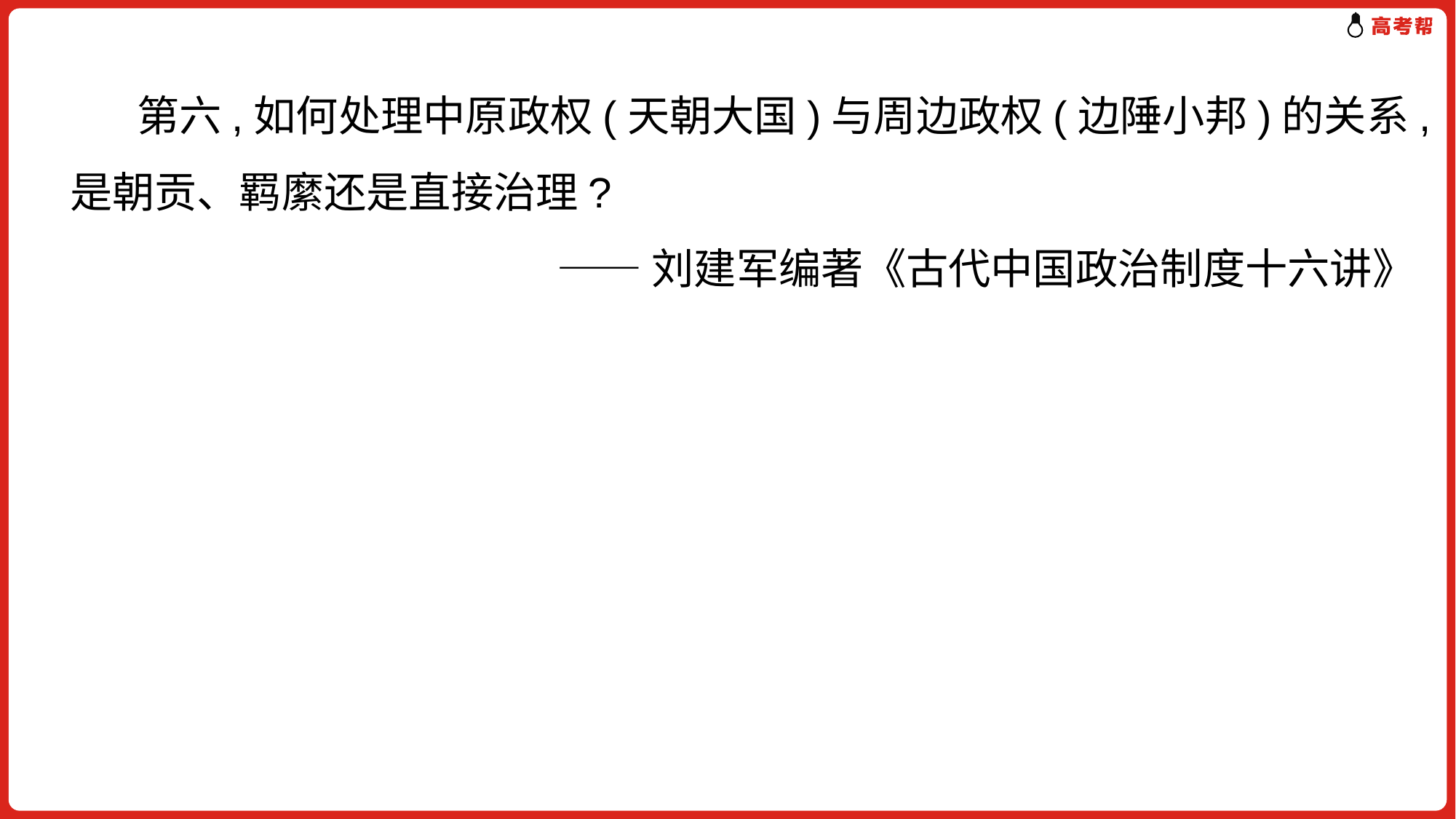

第六,如何处理中原政权(天朝大国)与周边政权(边陲小邦)的关系,是朝贡、羁縻还是直接治理?
——刘建军编著《古代中国政治制度十六讲》